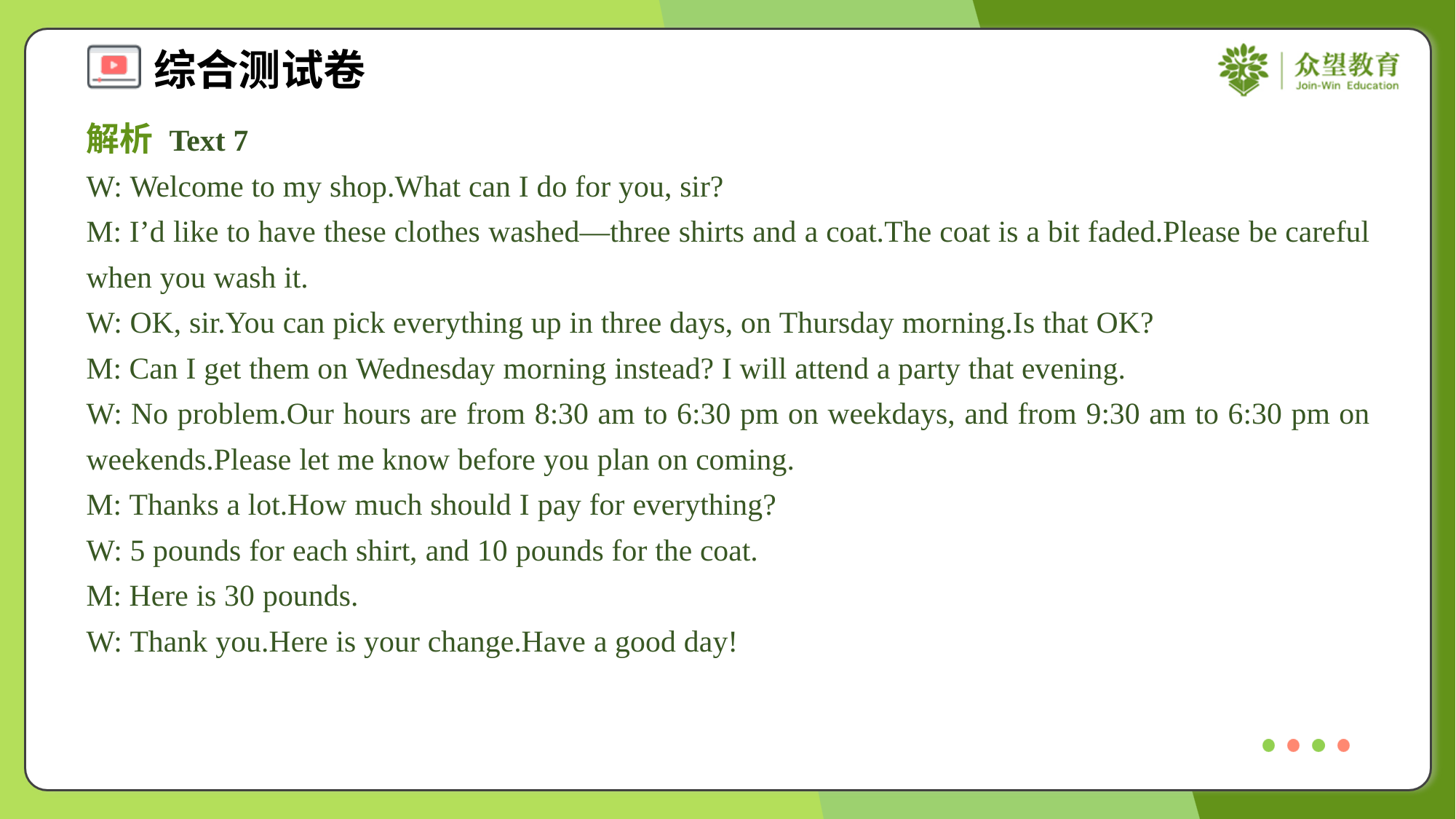

解析 Text 7
W: Welcome to my shop.What can I do for you, sir?
M: I’d like to have these clothes washed—three shirts and a coat.The coat is a bit faded.Please be careful when you wash it.
W: OK, sir.You can pick everything up in three days, on Thursday morning.Is that OK?
M: Can I get them on Wednesday morning instead? I will attend a party that evening.
W: No problem.Our hours are from 8:30 am to 6:30 pm on weekdays, and from 9:30 am to 6:30 pm on weekends.Please let me know before you plan on coming.
M: Thanks a lot.How much should I pay for everything?
W: 5 pounds for each shirt, and 10 pounds for the coat.
M: Here is 30 pounds.
W: Thank you.Here is your change.Have a good day!